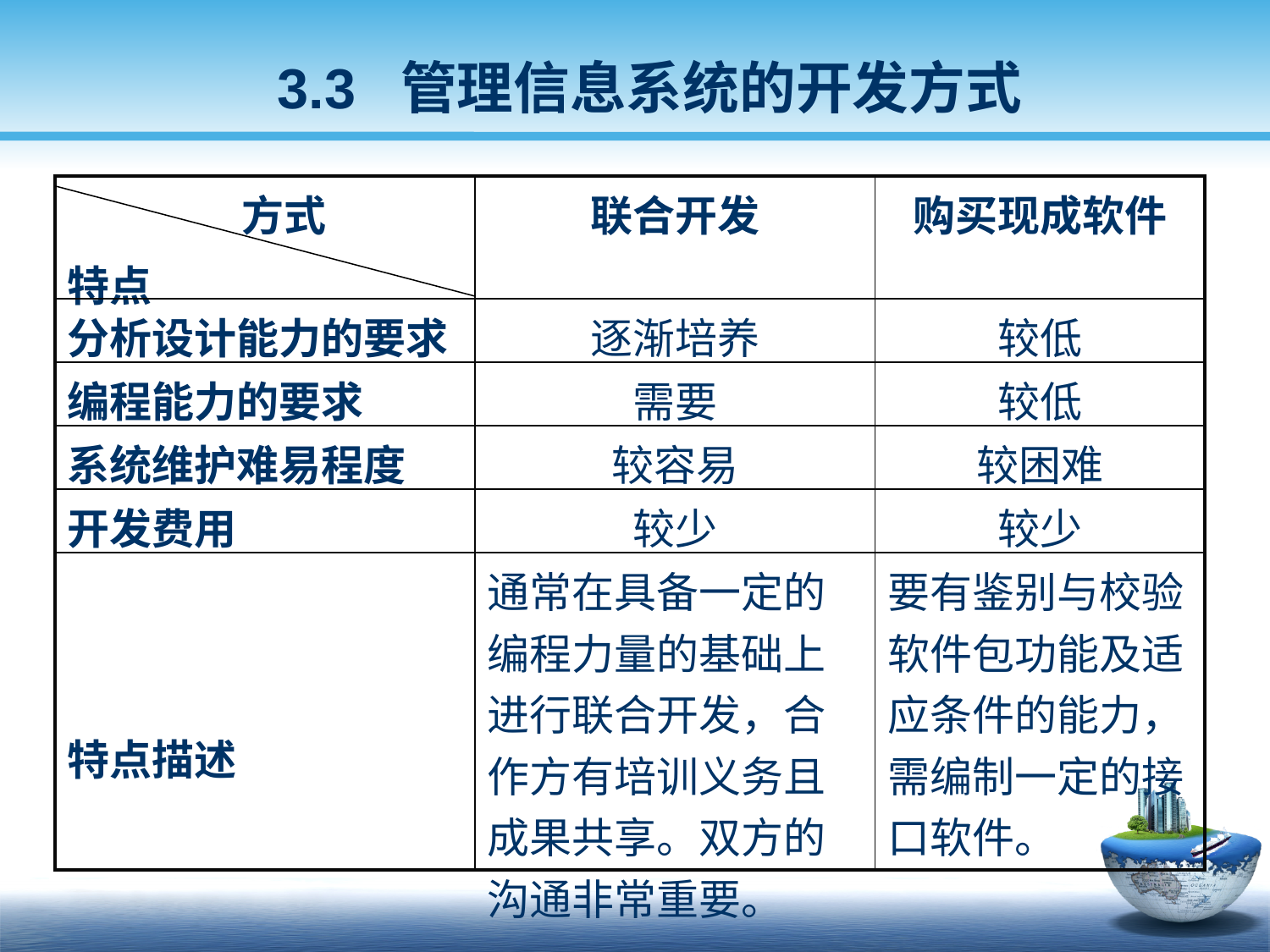

3.3  管理信息系统的开发方式
| 方式 特点 | 联合开发 | 购买现成软件 |
| --- | --- | --- |
| 分析设计能力的要求 | 逐渐培养 | 较低 |
| 编程能力的要求 | 需要 | 较低 |
| 系统维护难易程度 | 较容易 | 较困难 |
| 开发费用 | 较少 | 较少 |
| 特点描述 | 通常在具备一定的编程力量的基础上进行联合开发，合作方有培训义务且成果共享。双方的沟通非常重要。 | 要有鉴别与校验软件包功能及适应条件的能力，需编制一定的接口软件。 |